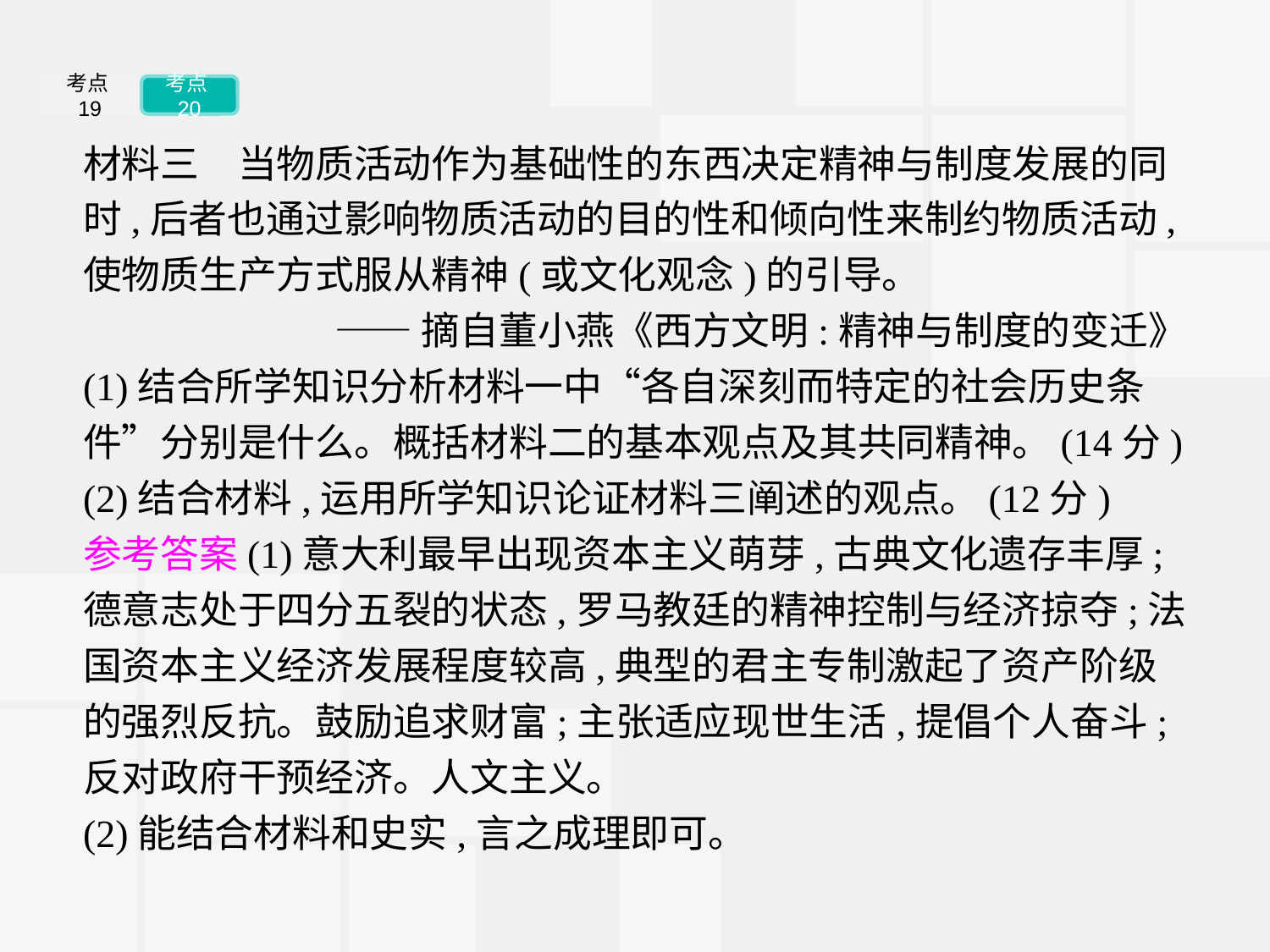

考点19
考点20
材料三　当物质活动作为基础性的东西决定精神与制度发展的同时,后者也通过影响物质活动的目的性和倾向性来制约物质活动,使物质生产方式服从精神(或文化观念)的引导。
——摘自董小燕《西方文明:精神与制度的变迁》
(1)结合所学知识分析材料一中“各自深刻而特定的社会历史条件”分别是什么。概括材料二的基本观点及其共同精神。(14分)
(2)结合材料,运用所学知识论证材料三阐述的观点。(12分)
参考答案(1)意大利最早出现资本主义萌芽,古典文化遗存丰厚;德意志处于四分五裂的状态,罗马教廷的精神控制与经济掠夺;法国资本主义经济发展程度较高,典型的君主专制激起了资产阶级的强烈反抗。鼓励追求财富;主张适应现世生活,提倡个人奋斗;反对政府干预经济。人文主义。
(2)能结合材料和史实,言之成理即可。